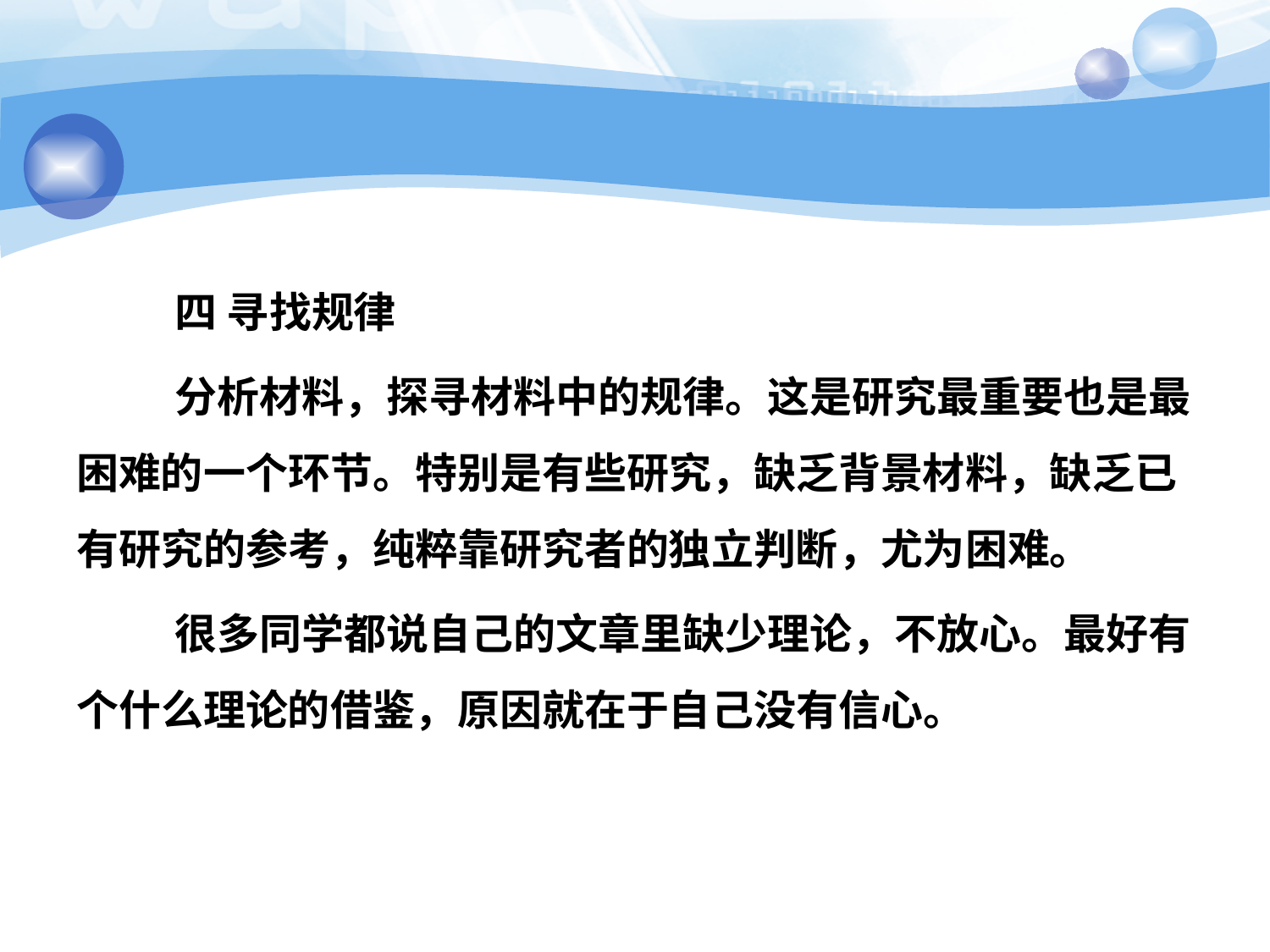

#
四 寻找规律
分析材料，探寻材料中的规律。这是研究最重要也是最困难的一个环节。特别是有些研究，缺乏背景材料，缺乏已有研究的参考，纯粹靠研究者的独立判断，尤为困难。
很多同学都说自己的文章里缺少理论，不放心。最好有个什么理论的借鉴，原因就在于自己没有信心。